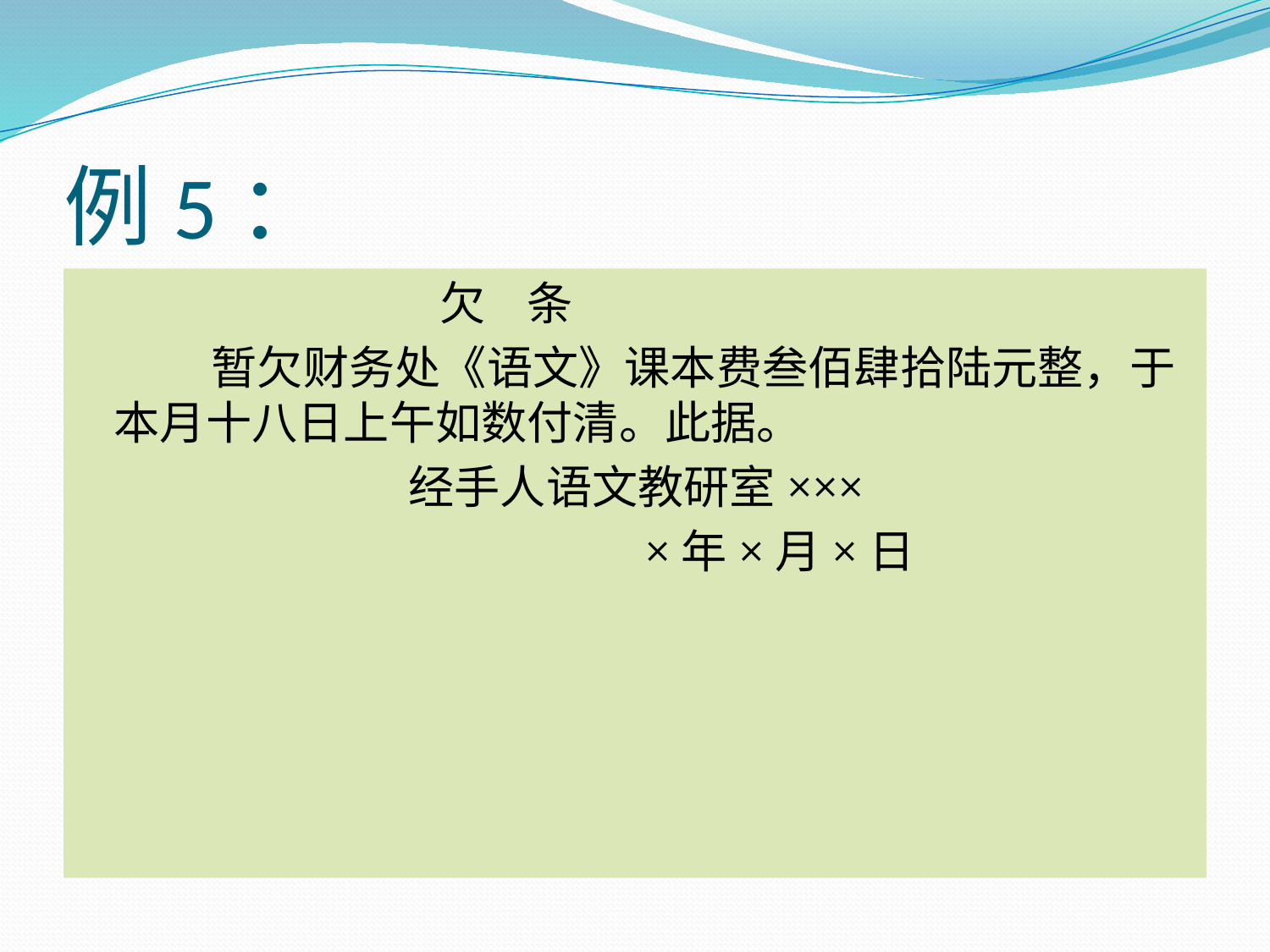

# 例5：
                                  欠    条
            暂欠财务处《语文》课本费叁佰肆拾陆元整，于本月十八日上午如数付清。此据。
                               经手人语文教研室×××
                                                ×年×月×日